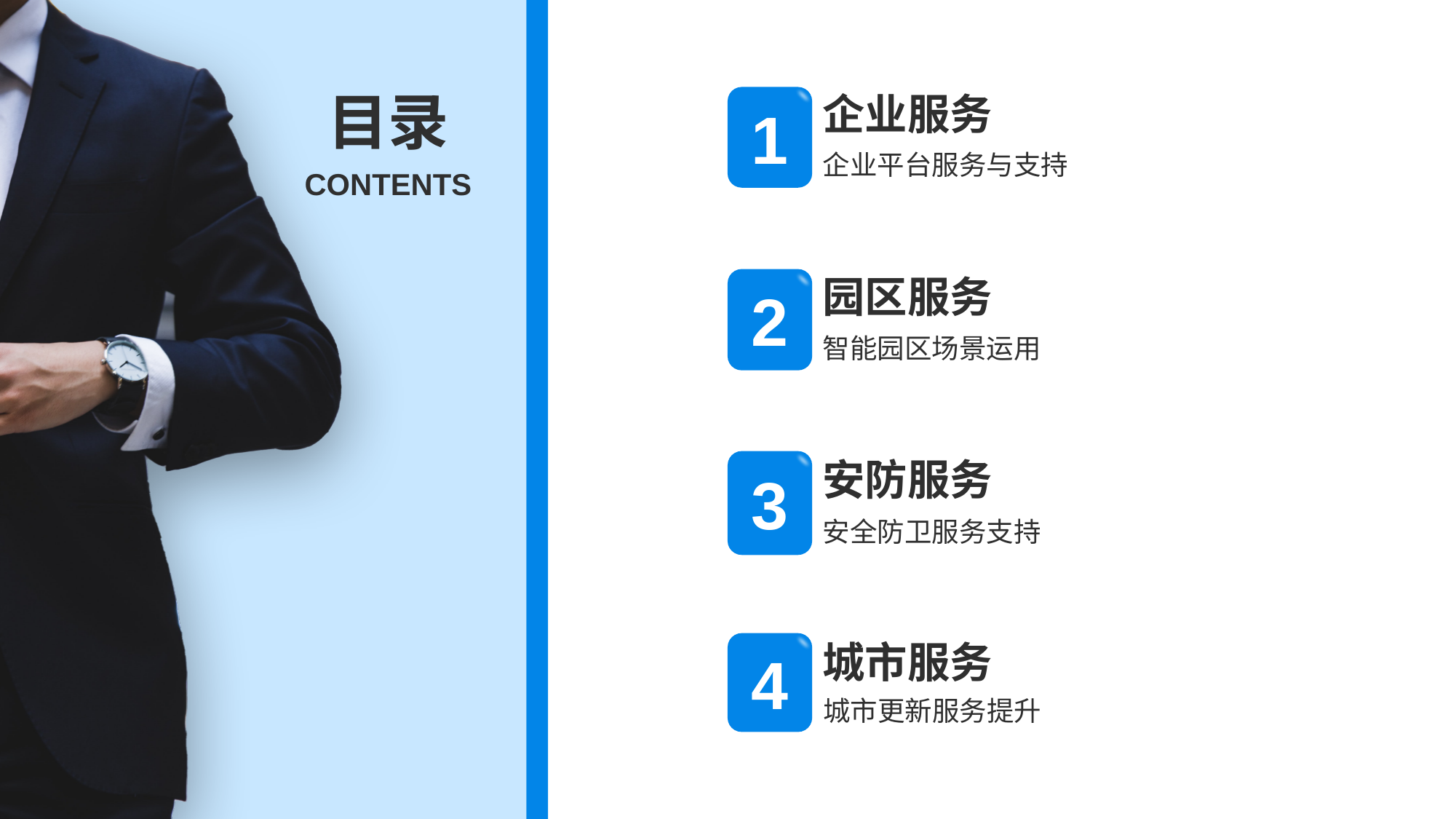

目录
企业服务
企业平台服务与支持
CONTENTS
园区服务
智能园区场景运用
安防服务
安全防卫服务支持
城市服务
城市更新服务提升